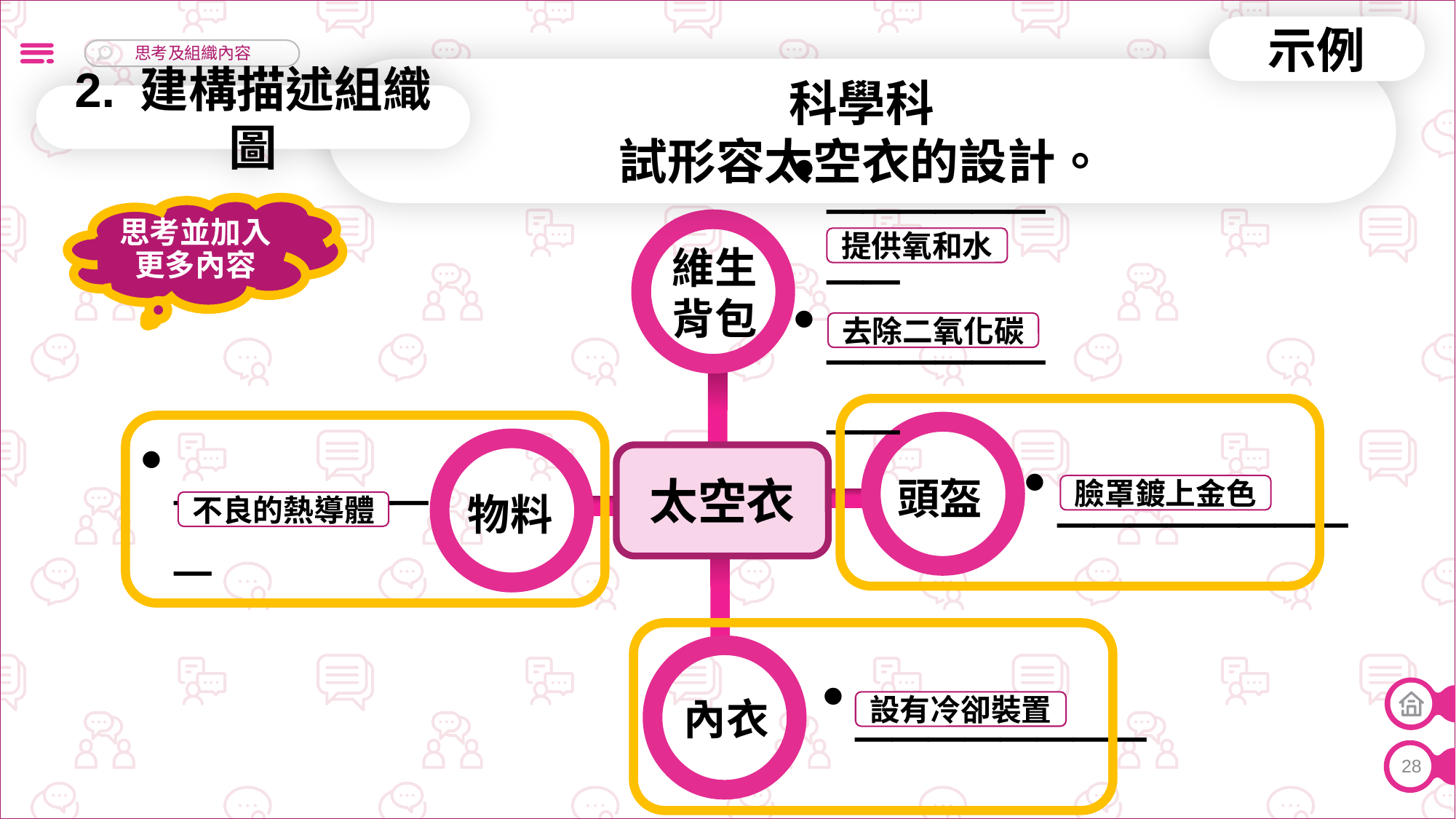

示例
科學科
試形容太空衣的設計。
2. 建構描述組織圖
思考並加入更多內容

________
________
提供氧和水
維生背包
去除二氧化碳

________

________
太空衣
頭盔
臉罩鍍上金色
物料
不良的熱導體

________
內衣
設有冷卻裝置
28